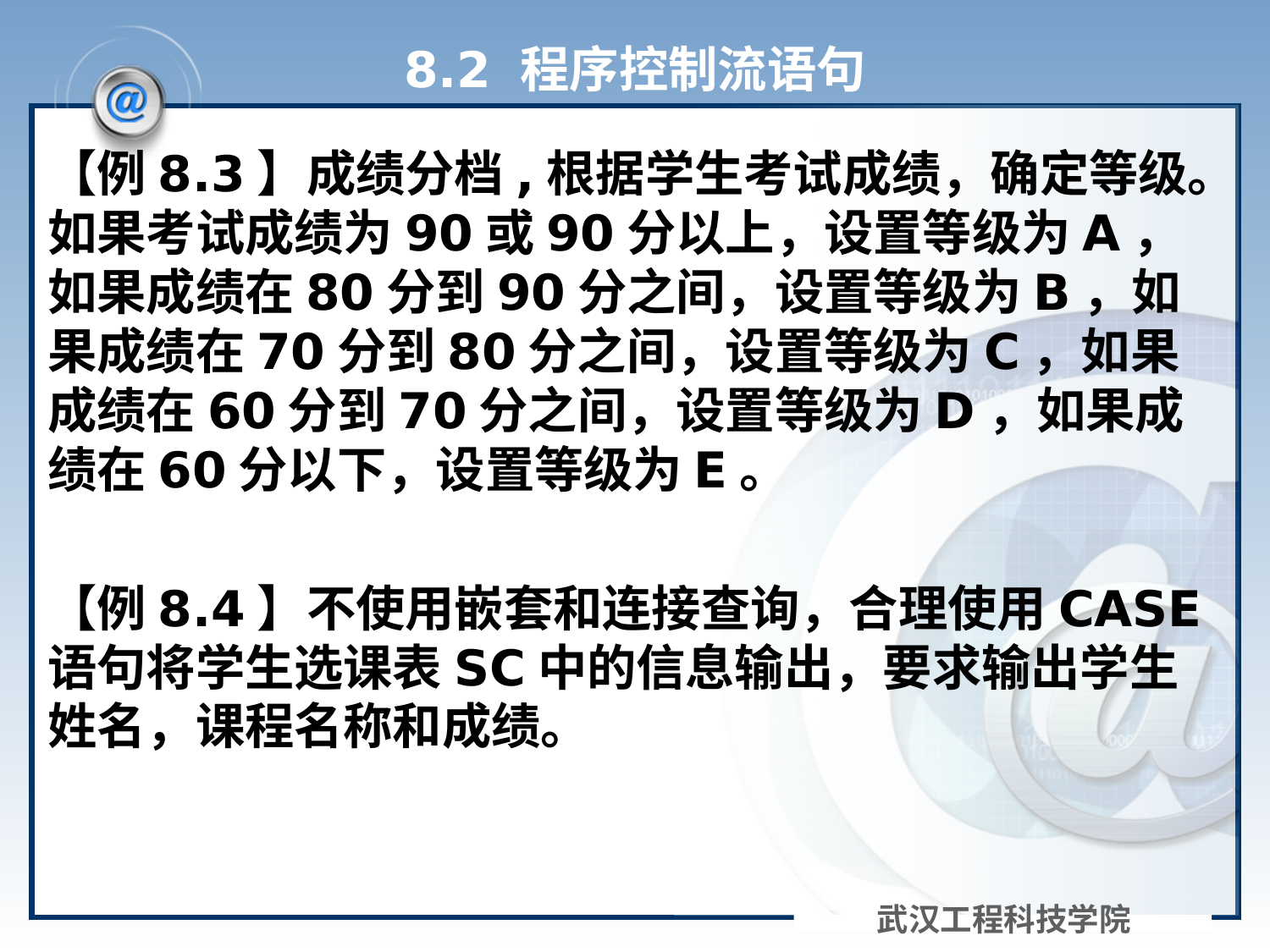

# 8.2 程序控制流语句
【例8.3】成绩分档,根据学生考试成绩，确定等级。如果考试成绩为90或90分以上，设置等级为A，如果成绩在80分到90分之间，设置等级为B，如果成绩在70分到80分之间，设置等级为C，如果成绩在60分到70分之间，设置等级为D，如果成绩在60分以下，设置等级为E。

【例8.4】不使用嵌套和连接查询，合理使用CASE语句将学生选课表SC中的信息输出，要求输出学生姓名，课程名称和成绩。

武汉工程科技学院